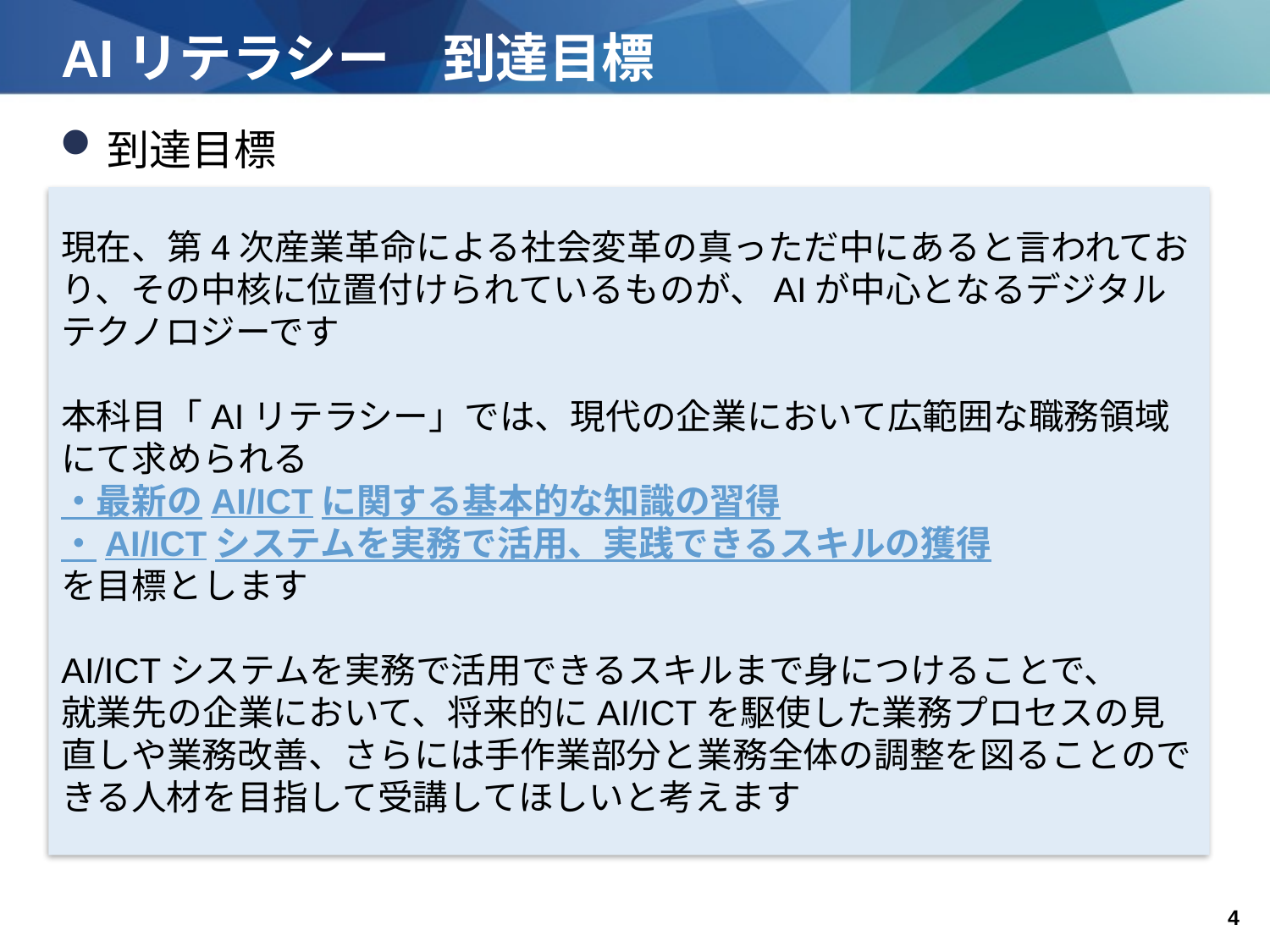

# AIリテラシー　到達目標
到達目標
現在、第4次産業革命による社会変革の真っただ中にあると言われており、その中核に位置付けられているものが、AIが中心となるデジタルテクノロジーです

本科目「AIリテラシー」では、現代の企業において広範囲な職務領域にて求められる
・最新のAI/ICTに関する基本的な知識の習得
・AI/ICTシステムを実務で活用、実践できるスキルの獲得
を目標とします

AI/ICTシステムを実務で活用できるスキルまで身につけることで、
就業先の企業において、将来的にAI/ICTを駆使した業務プロセスの見直しや業務改善、さらには手作業部分と業務全体の調整を図ることのできる人材を目指して受講してほしいと考えます